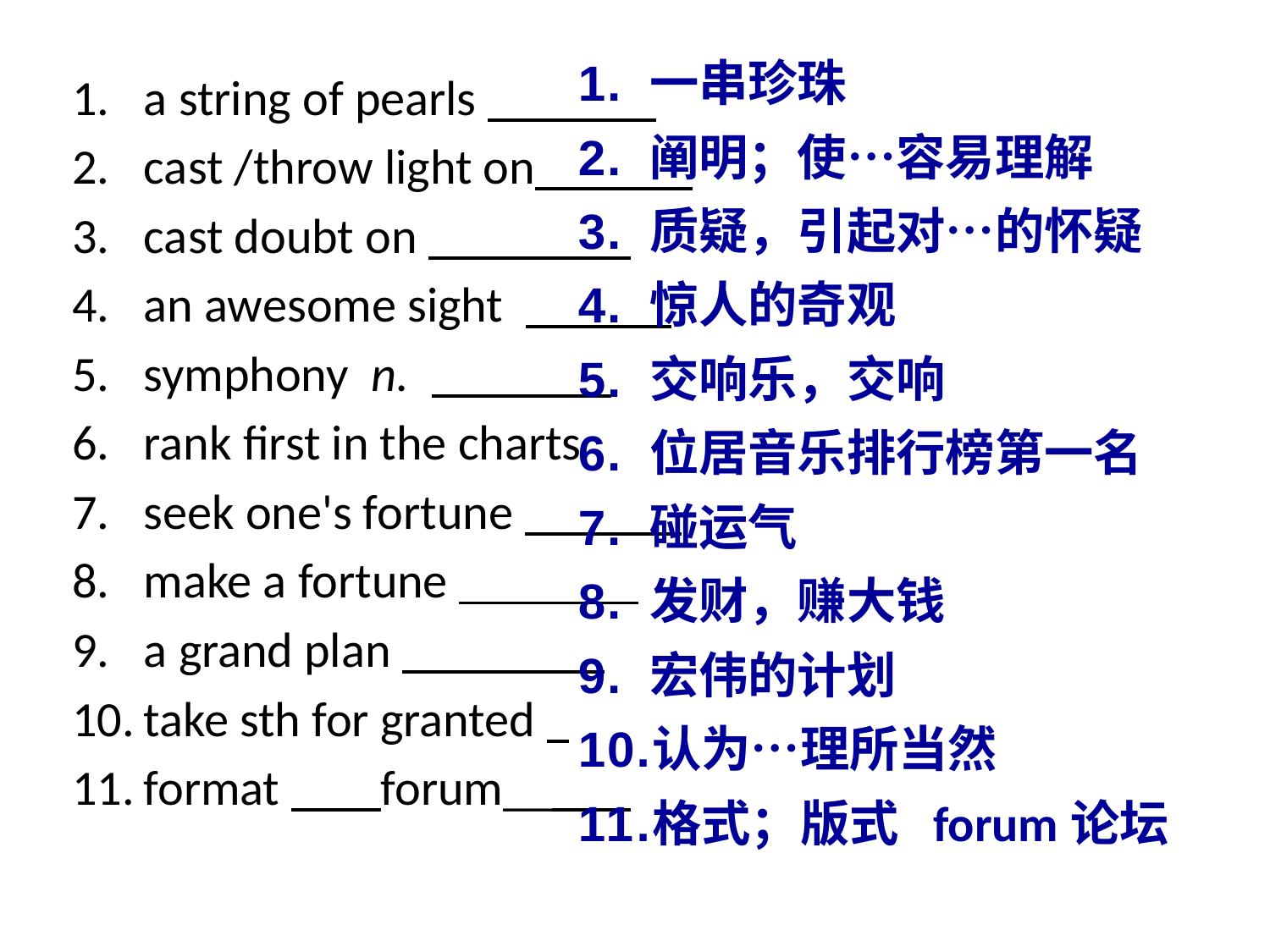

一串珍珠
阐明；使…容易理解
质疑，引起对…的怀疑
惊人的奇观
交响乐，交响
位居音乐排行榜第一名
碰运气
发财，赚大钱
宏伟的计划
认为…理所当然
格式；版式  forum论坛
a string of pearls
cast /throw light on
cast doubt on
an awesome sight
symphony  n.
rank first in the charts
seek one's fortune
make a fortune
a grand plan
take sth for granted
format         forum__